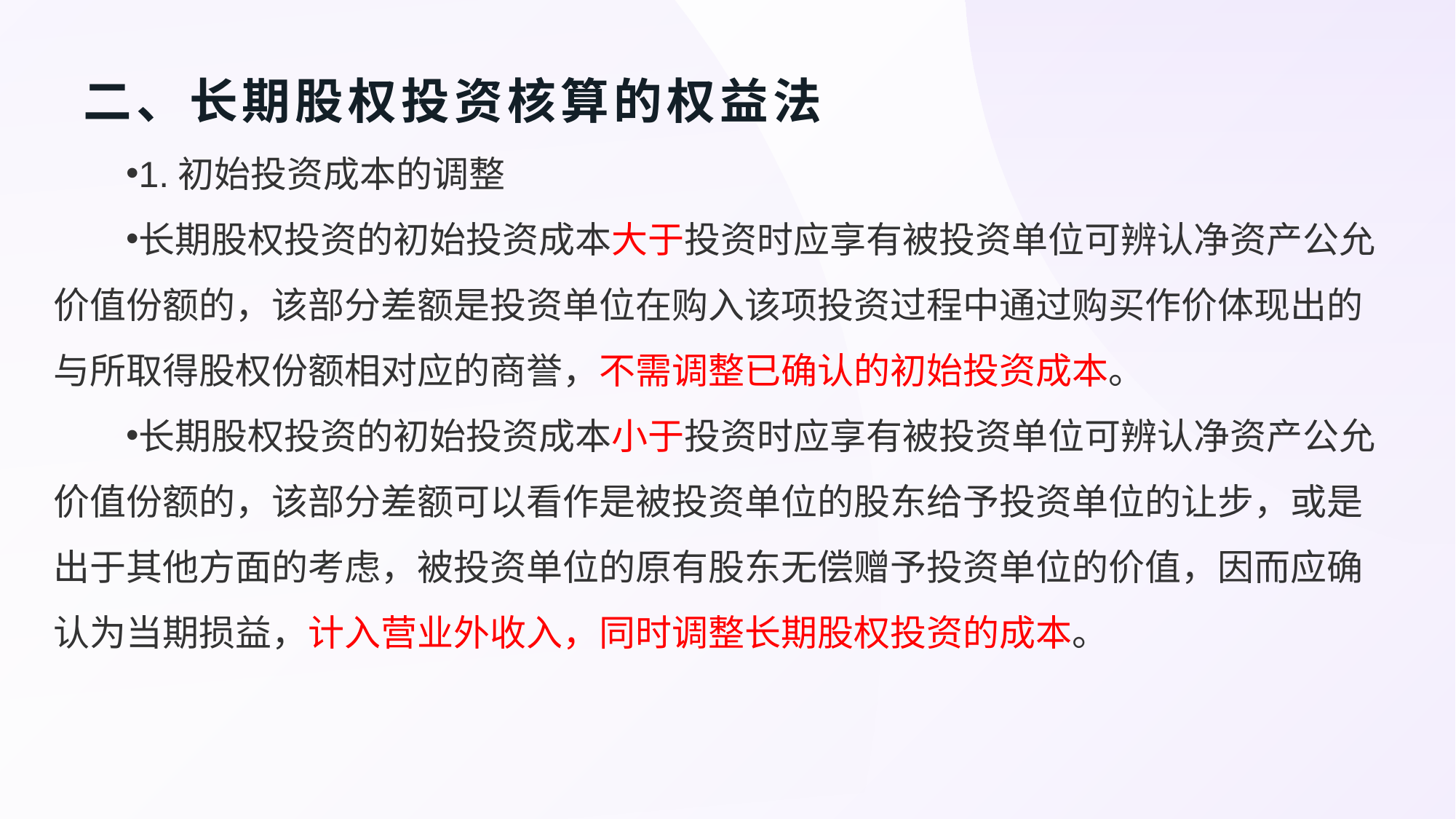

# 二、长期股权投资核算的权益法
1.初始投资成本的调整
长期股权投资的初始投资成本大于投资时应享有被投资单位可辨认净资产公允价值份额的，该部分差额是投资单位在购入该项投资过程中通过购买作价体现出的与所取得股权份额相对应的商誉，不需调整已确认的初始投资成本。
长期股权投资的初始投资成本小于投资时应享有被投资单位可辨认净资产公允价值份额的，该部分差额可以看作是被投资单位的股东给予投资单位的让步，或是出于其他方面的考虑，被投资单位的原有股东无偿赠予投资单位的价值，因而应确认为当期损益，计入营业外收入，同时调整长期股权投资的成本。